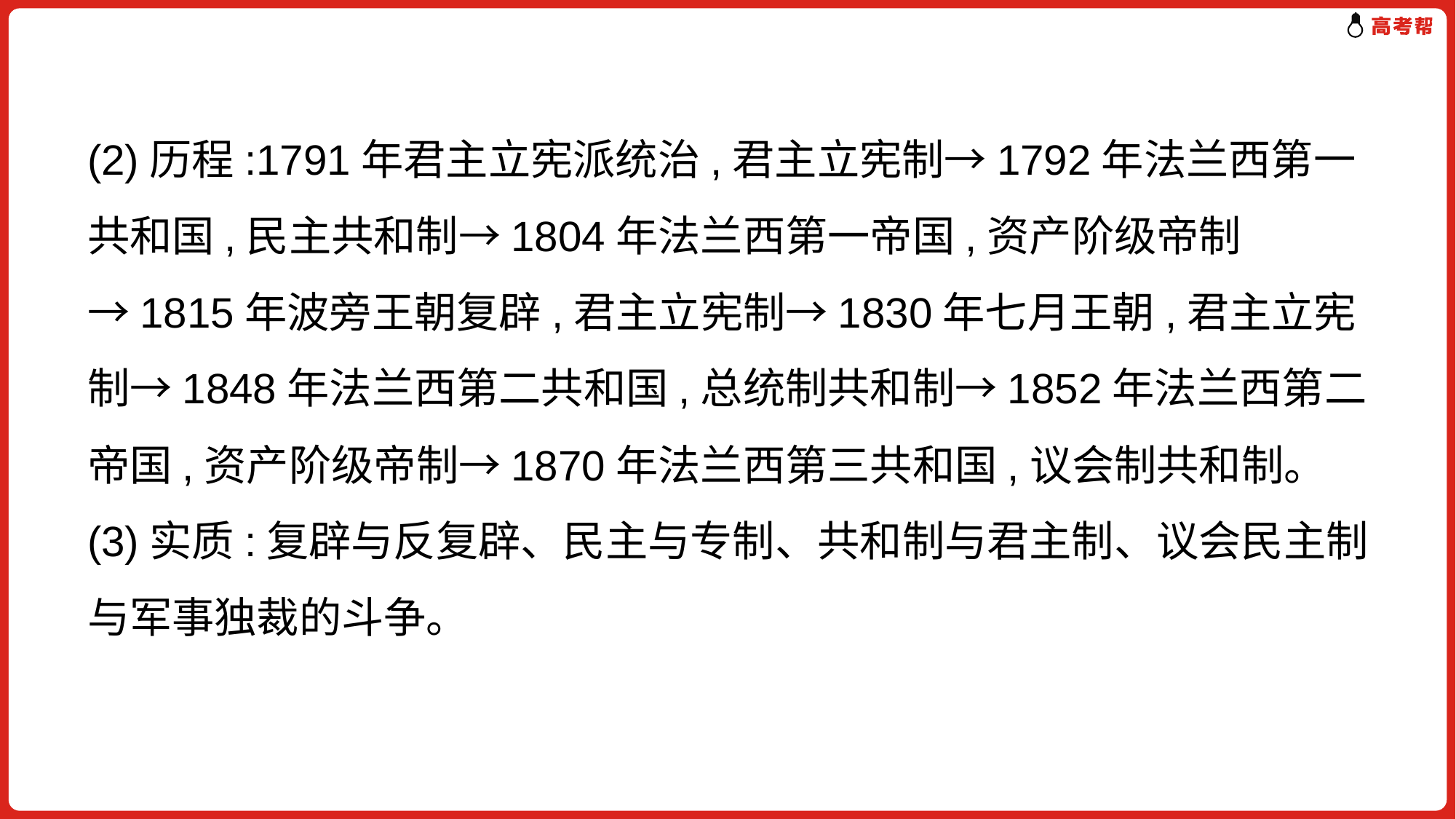

(2)历程:1791年君主立宪派统治,君主立宪制→1792年法兰西第一共和国,民主共和制→1804年法兰西第一帝国,资产阶级帝制→1815年波旁王朝复辟,君主立宪制→1830年七月王朝,君主立宪制→1848年法兰西第二共和国,总统制共和制→1852年法兰西第二帝国,资产阶级帝制→1870年法兰西第三共和国,议会制共和制。
(3)实质:复辟与反复辟、民主与专制、共和制与君主制、议会民主制与军事独裁的斗争。